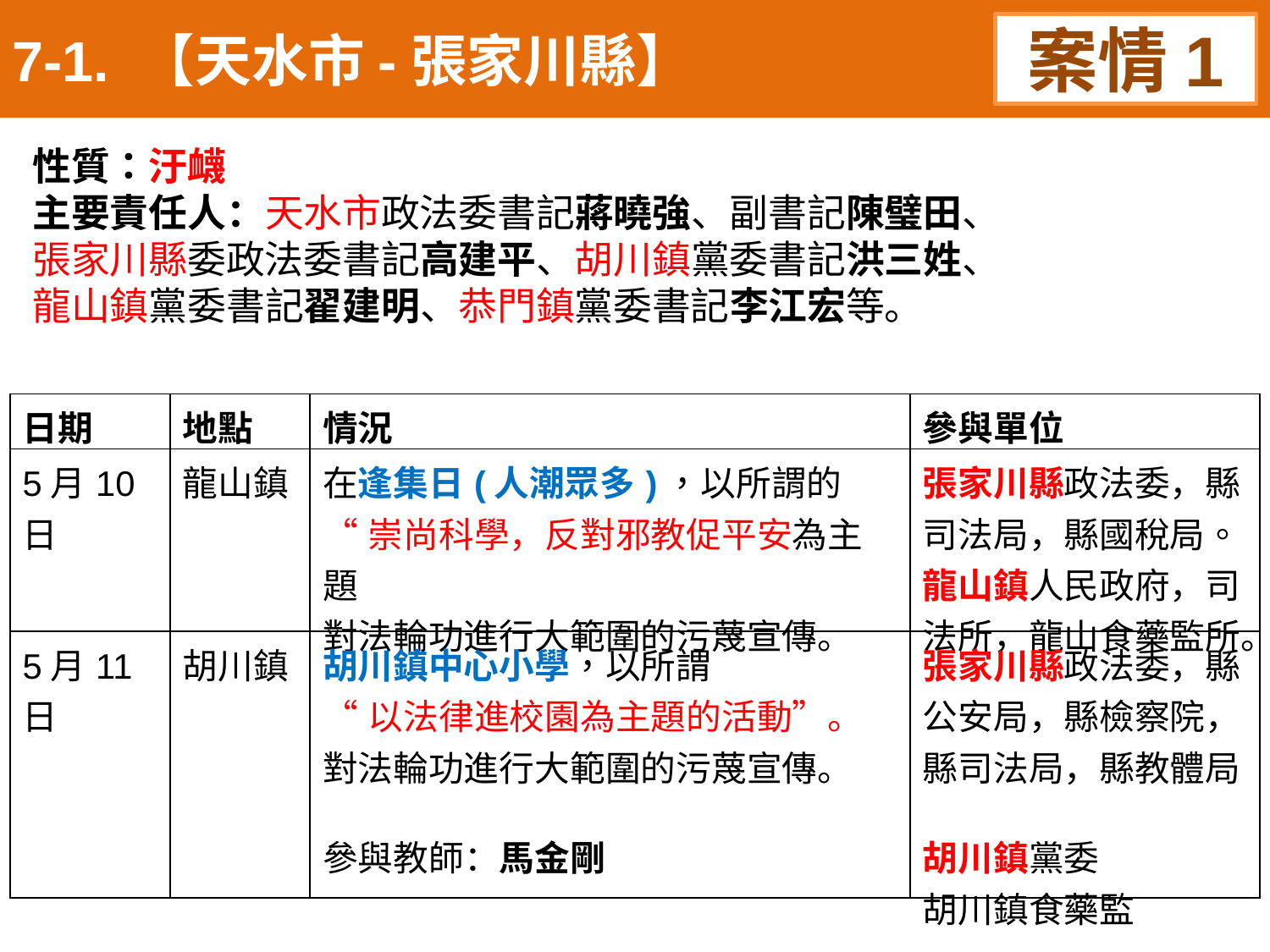

7-1. 【天水市-張家川縣】
案情1
性質：汙衊
主要責任人：天水市政法委書記蔣曉強、副書記陳璧田、
張家川縣委政法委書記高建平、胡川鎮黨委書記洪三姓、
龍山鎮黨委書記翟建明、恭門鎮黨委書記李江宏等。
| 日期 | 地點 | 情況 | 參與單位 |
| --- | --- | --- | --- |
| 5月10日 | 龍山鎮 | 在逢集日(人潮眾多)，以所謂的 “崇尚科學，反對邪教促平安為主題 對法輪功進行大範圍的污蔑宣傳。 | 張家川縣政法委，縣司法局，縣國稅局。 龍山鎮人民政府，司法所，龍山食藥監所。 |
| 5月11日 | 胡川鎮 | 胡川鎮中心小學，以所謂 “以法律進校園為主題的活動”。 對法輪功進行大範圍的污蔑宣傳。 參與教師：馬金剛 | 張家川縣政法委，縣公安局，縣檢察院，縣司法局，縣教體局 胡川鎮黨委 胡川鎮食藥監 |